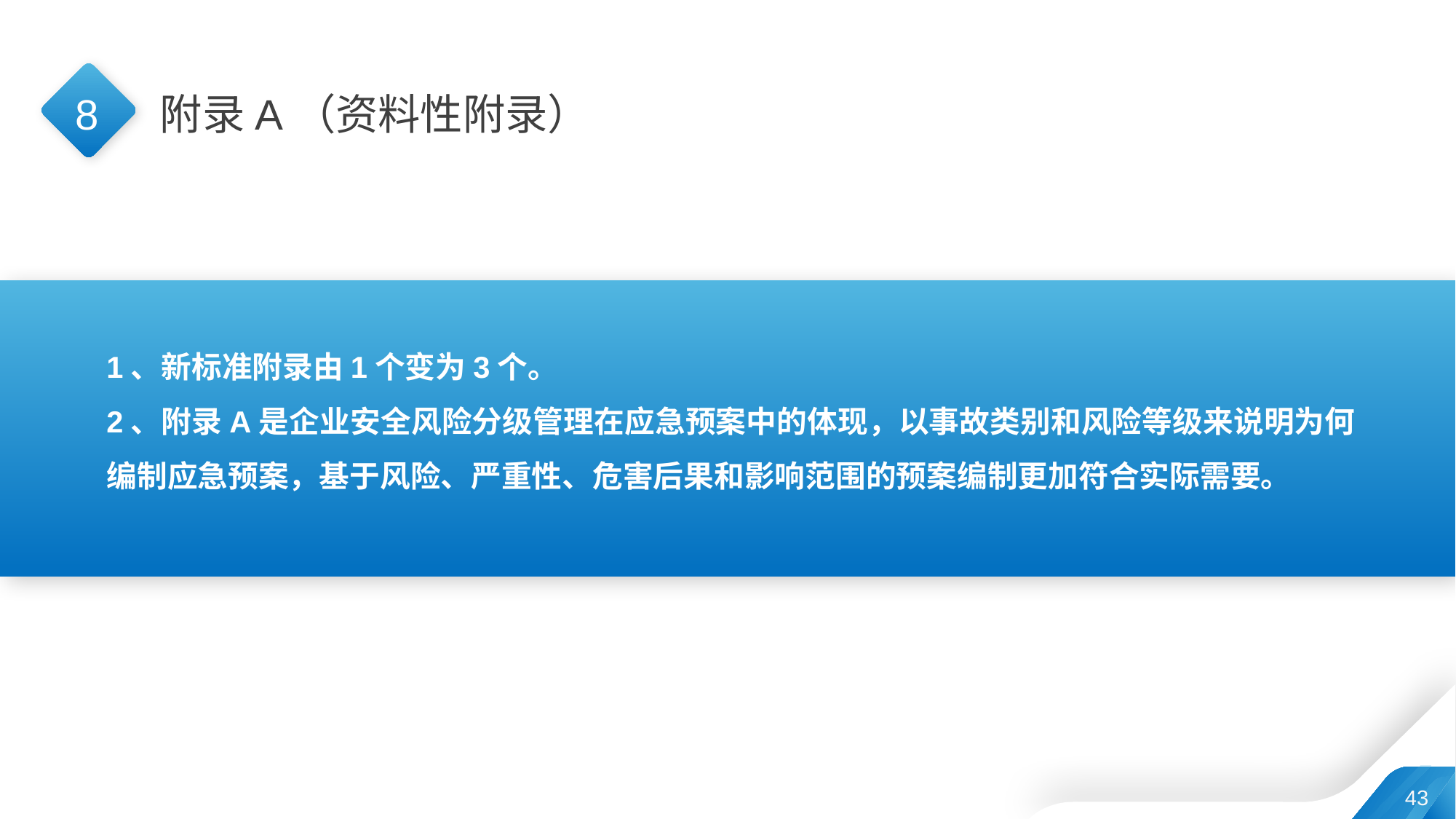

8
附录A（资料性附录）

1、新标准附录由1个变为3个。
2、附录A是企业安全风险分级管理在应急预案中的体现，以事故类别和风险等级来说明为何编制应急预案，基于风险、严重性、危害后果和影响范围的预案编制更加符合实际需要。